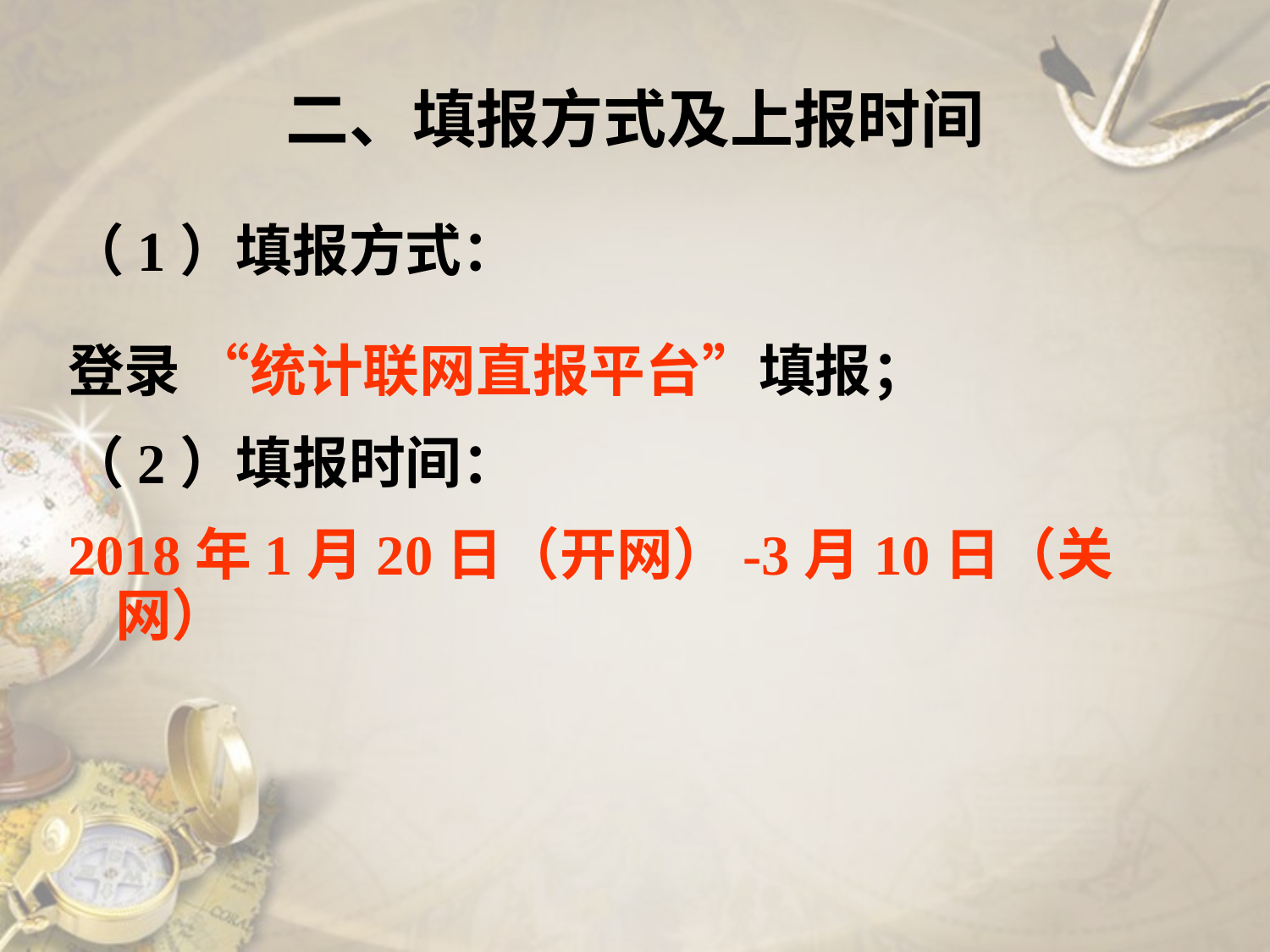

# 二、填报方式及上报时间
（1）填报方式：
登录 “统计联网直报平台”填报；
（2）填报时间：
2018年1月20日（开网）-3月10日（关网）